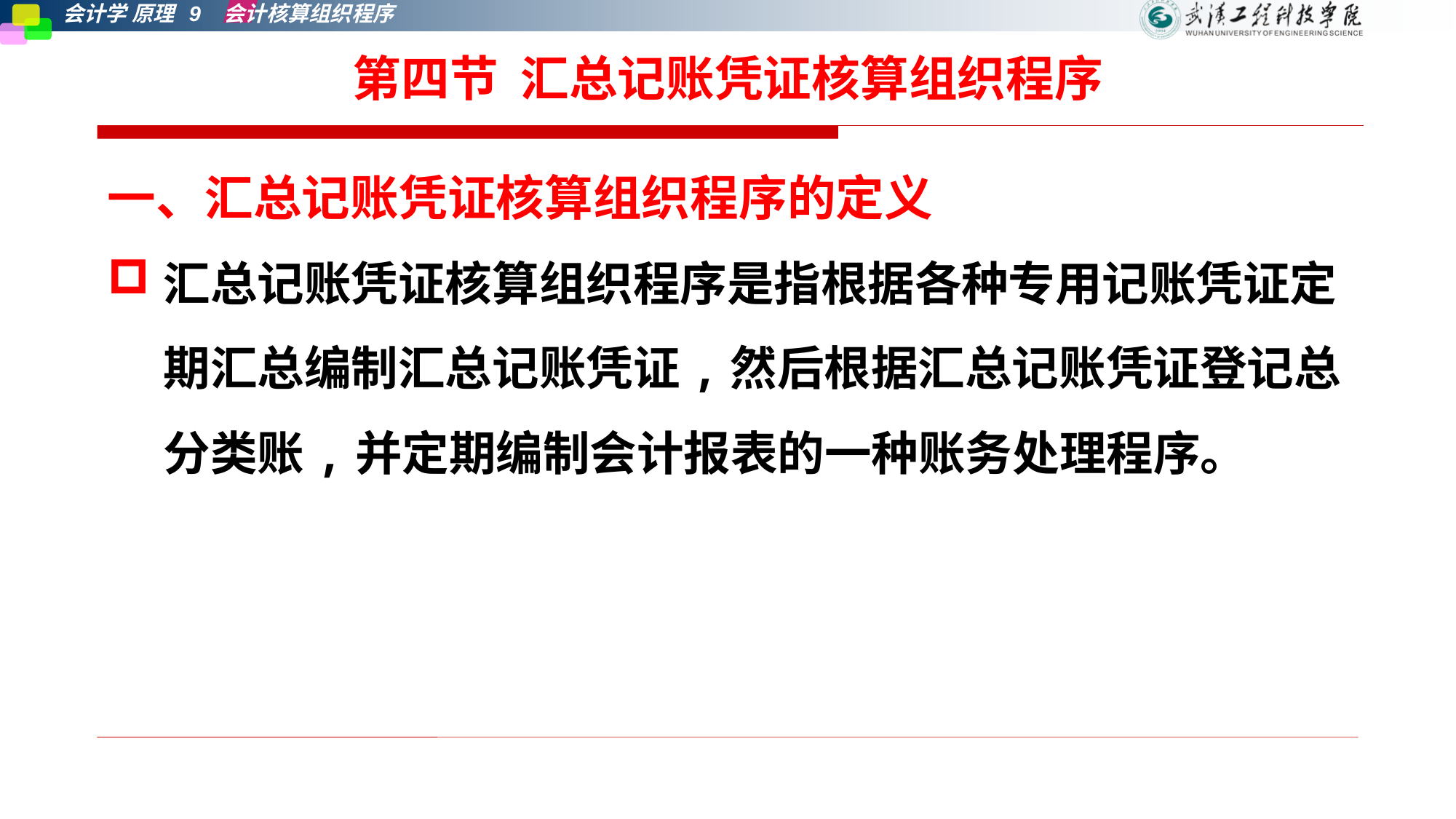

# 第四节  汇总记账凭证核算组织程序
一、汇总记账凭证核算组织程序的定义
汇总记账凭证核算组织程序是指根据各种专用记账凭证定期汇总编制汇总记账凭证,然后根据汇总记账凭证登记总分类账,并定期编制会计报表的一种账务处理程序。